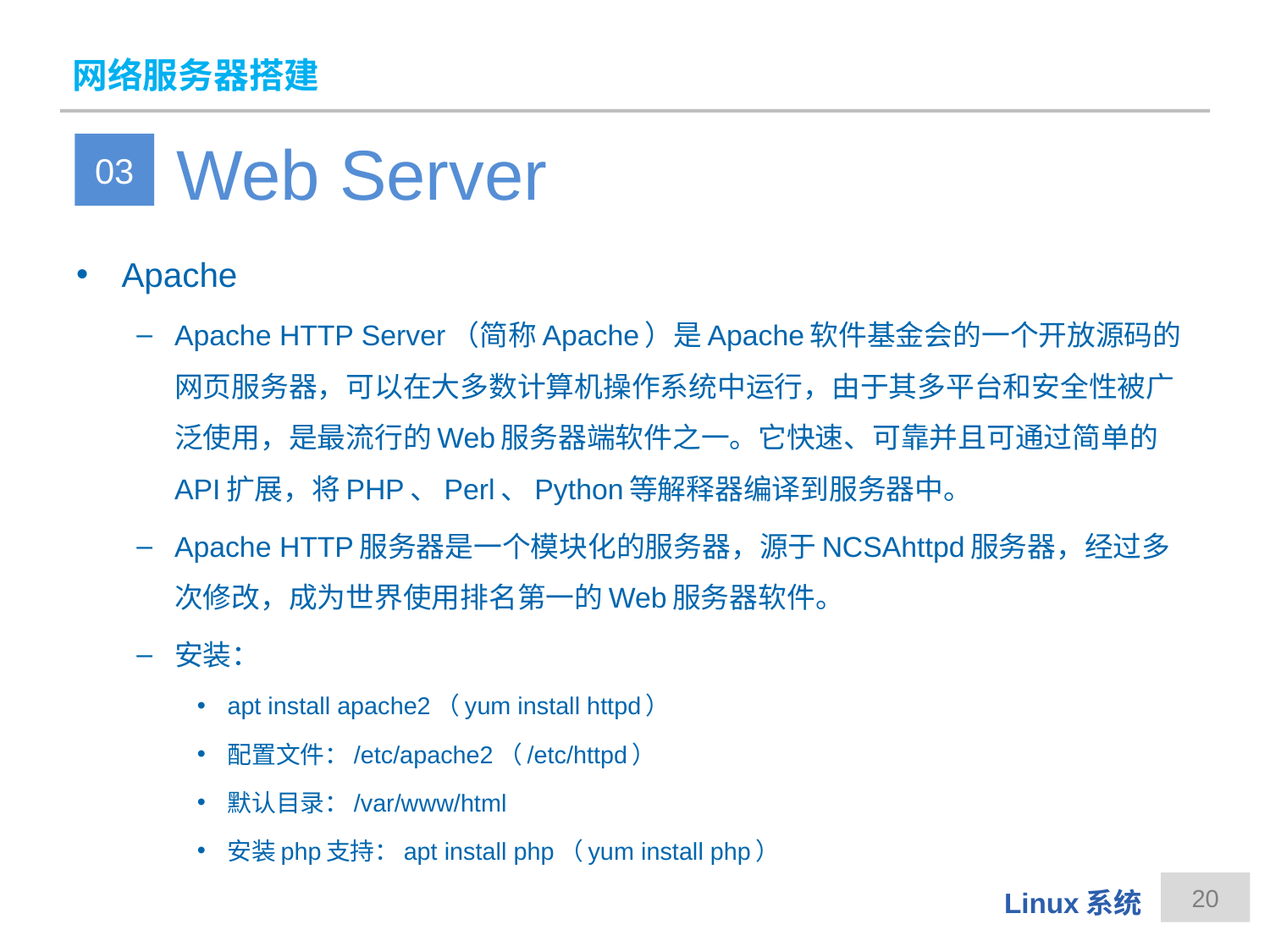

# 网络服务器搭建
Web Server
03
Apache
Apache HTTP Server（简称Apache）是Apache软件基金会的一个开放源码的网页服务器，可以在大多数计算机操作系统中运行，由于其多平台和安全性被广泛使用，是最流行的Web服务器端软件之一。它快速、可靠并且可通过简单的API扩展，将PHP、Perl、Python等解释器编译到服务器中。
Apache HTTP服务器是一个模块化的服务器，源于NCSAhttpd服务器，经过多次修改，成为世界使用排名第一的Web服务器软件。
安装：
apt install apache2（yum install httpd）
配置文件：/etc/apache2（/etc/httpd）
默认目录：/var/www/html
安装php支持：apt install php（yum install php）